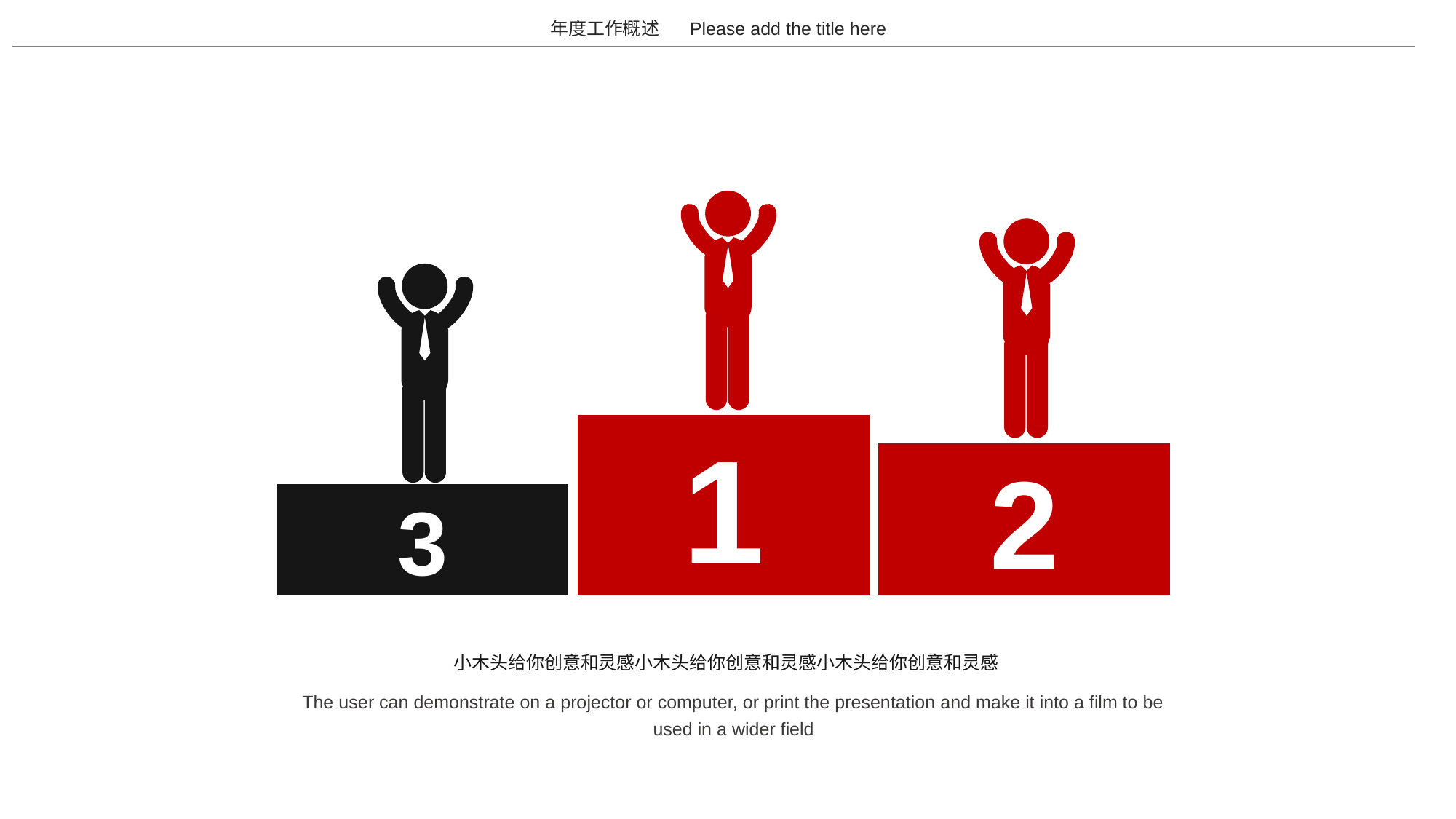

年度工作概述
Please add the title here

1

2

3
小木头给你创意和灵感小木头给你创意和灵感小木头给你创意和灵感
The user can demonstrate on a projector or computer, or print the presentation and make it into a film to be used in a wider field